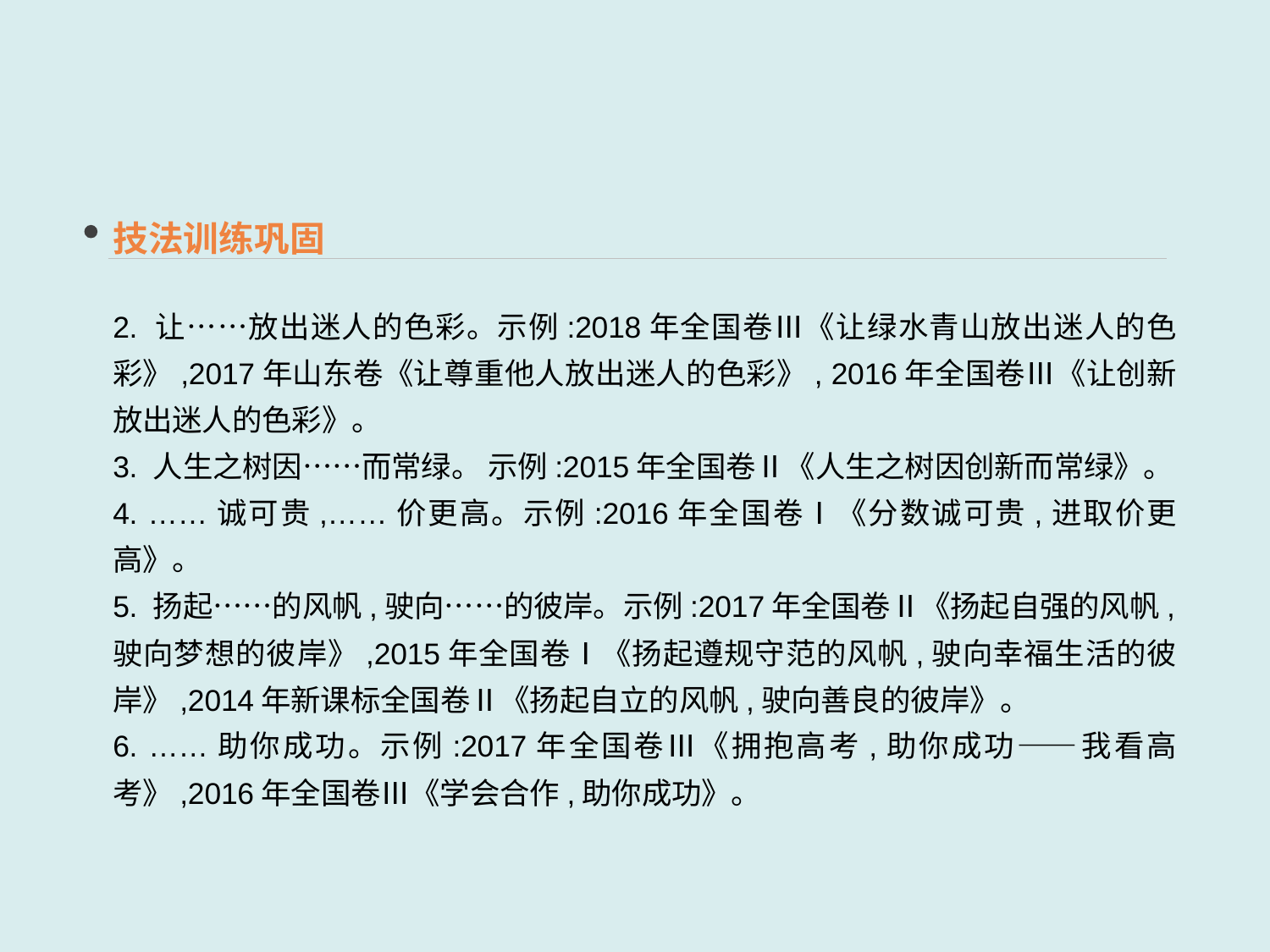

技法训练巩固

2. 让……放出迷人的色彩。示例:2018年全国卷Ⅲ《让绿水青山放出迷人的色彩》,2017年山东卷《让尊重他人放出迷人的色彩》, 2016年全国卷Ⅲ《让创新放出迷人的色彩》。
3. 人生之树因……而常绿。 示例:2015年全国卷Ⅱ《人生之树因创新而常绿》。
4. ……诚可贵,……价更高。示例:2016年全国卷Ⅰ《分数诚可贵,进取价更高》。
5. 扬起……的风帆,驶向……的彼岸。示例:2017年全国卷Ⅱ《扬起自强的风帆,驶向梦想的彼岸》,2015年全国卷Ⅰ《扬起遵规守范的风帆,驶向幸福生活的彼岸》,2014年新课标全国卷Ⅱ《扬起自立的风帆,驶向善良的彼岸》。
6. ……助你成功。示例:2017年全国卷Ⅲ《拥抱高考,助你成功——我看高考》,2016年全国卷Ⅲ《学会合作,助你成功》。